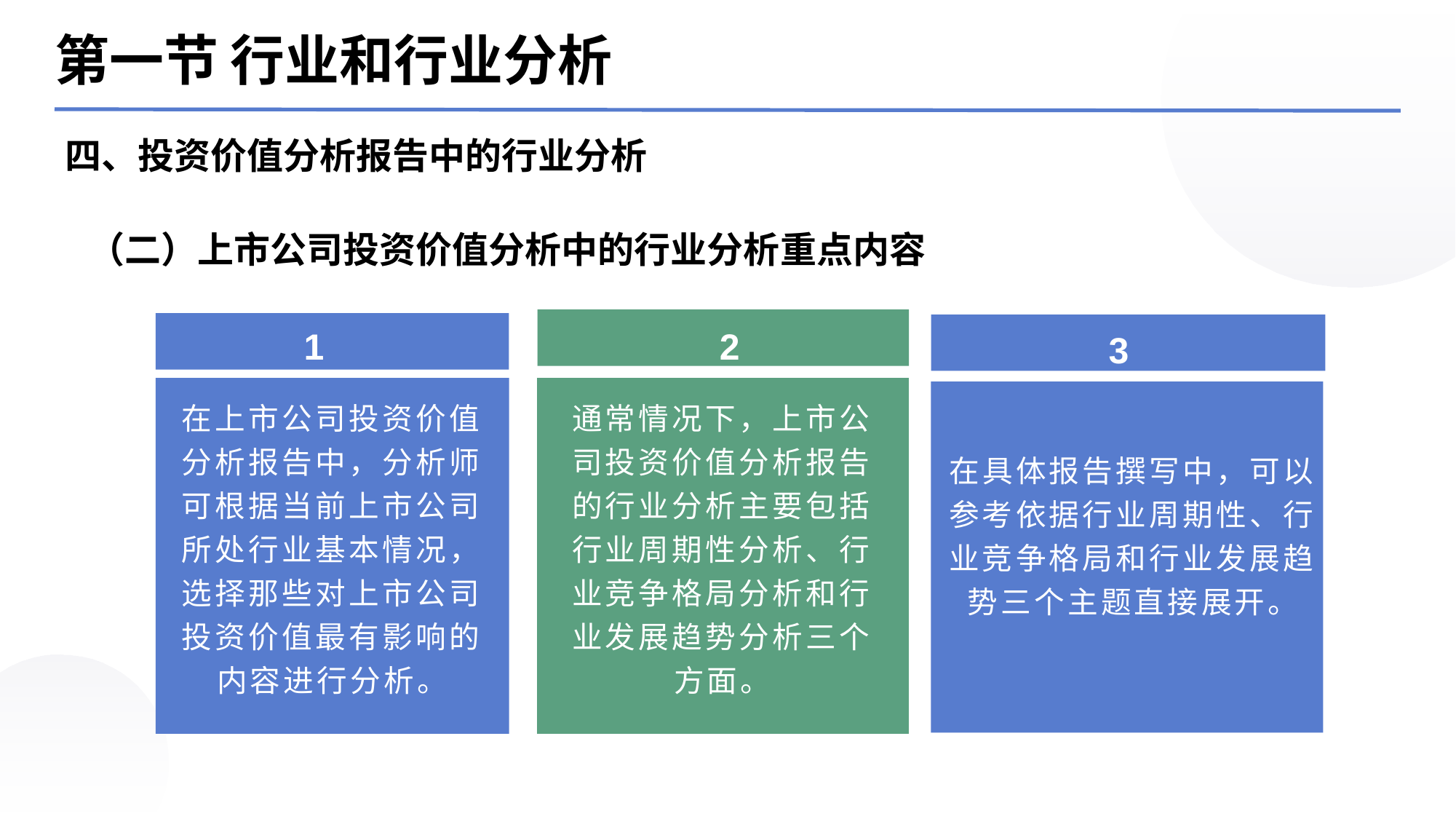

第一节 行业和行业分析
四、投资价值分析报告中的行业分析
（二）上市公司投资价值分析中的行业分析重点内容
1
2

3

在上市公司投资价值分析报告中，分析师可根据当前上市公司所处行业基本情况，选择那些对上市公司投资价值最有影响的内容进行分析。
通常情况下，上市公司投资价值分析报告的行业分析主要包括行业周期性分析、行业竞争格局分析和行业发展趋势分析三个方面。

在具体报告撰写中，可以参考依据行业周期性、行业竞争格局和行业发展趋势三个主题直接展开。